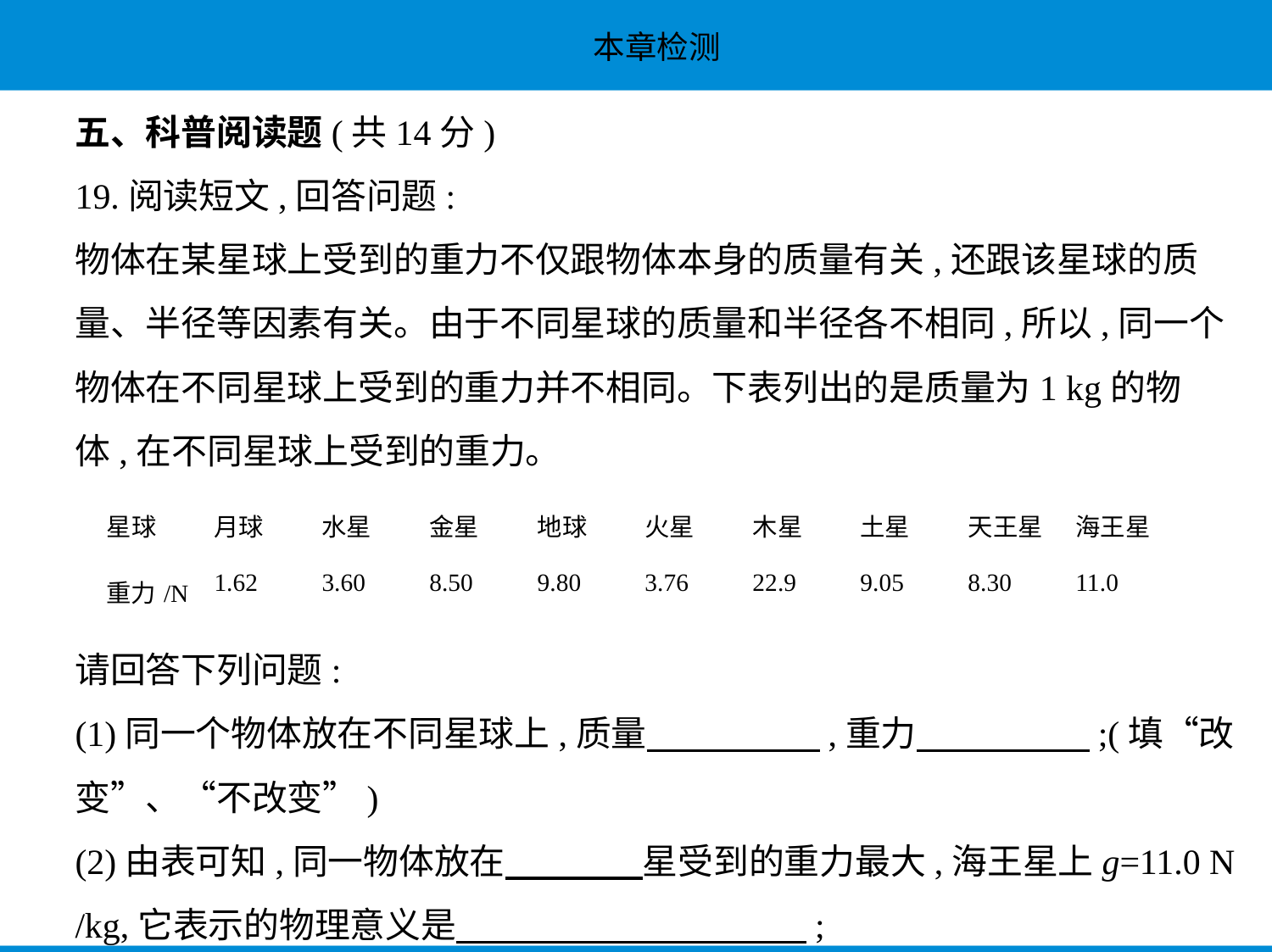

五、科普阅读题(共14分)
19.阅读短文,回答问题:
物体在某星球上受到的重力不仅跟物体本身的质量有关,还跟该星球的质
量、半径等因素有关。由于不同星球的质量和半径各不相同,所以,同一个
物体在不同星球上受到的重力并不相同。下表列出的是质量为1 kg的物
体,在不同星球上受到的重力。
| 星球 | 月球 | 水星 | 金星 | 地球 | 火星 | 木星 | 土星 | 天王星 | 海王星 |
| --- | --- | --- | --- | --- | --- | --- | --- | --- | --- |
| 重力/N | 1.62 | 3.60 | 8.50 | 9.80 | 3.76 | 22.9 | 9.05 | 8.30 | 11.0 |
请回答下列问题:
(1)同一个物体放在不同星球上,质量　　　　    ,重力　　　　    ;(填“改
变”、“不改变”)
(2)由表可知,同一物体放在　　　    星受到的重力最大,海王星上g=11.0 N
/kg,它表示的物理意义是　　　　　　　　　    ;